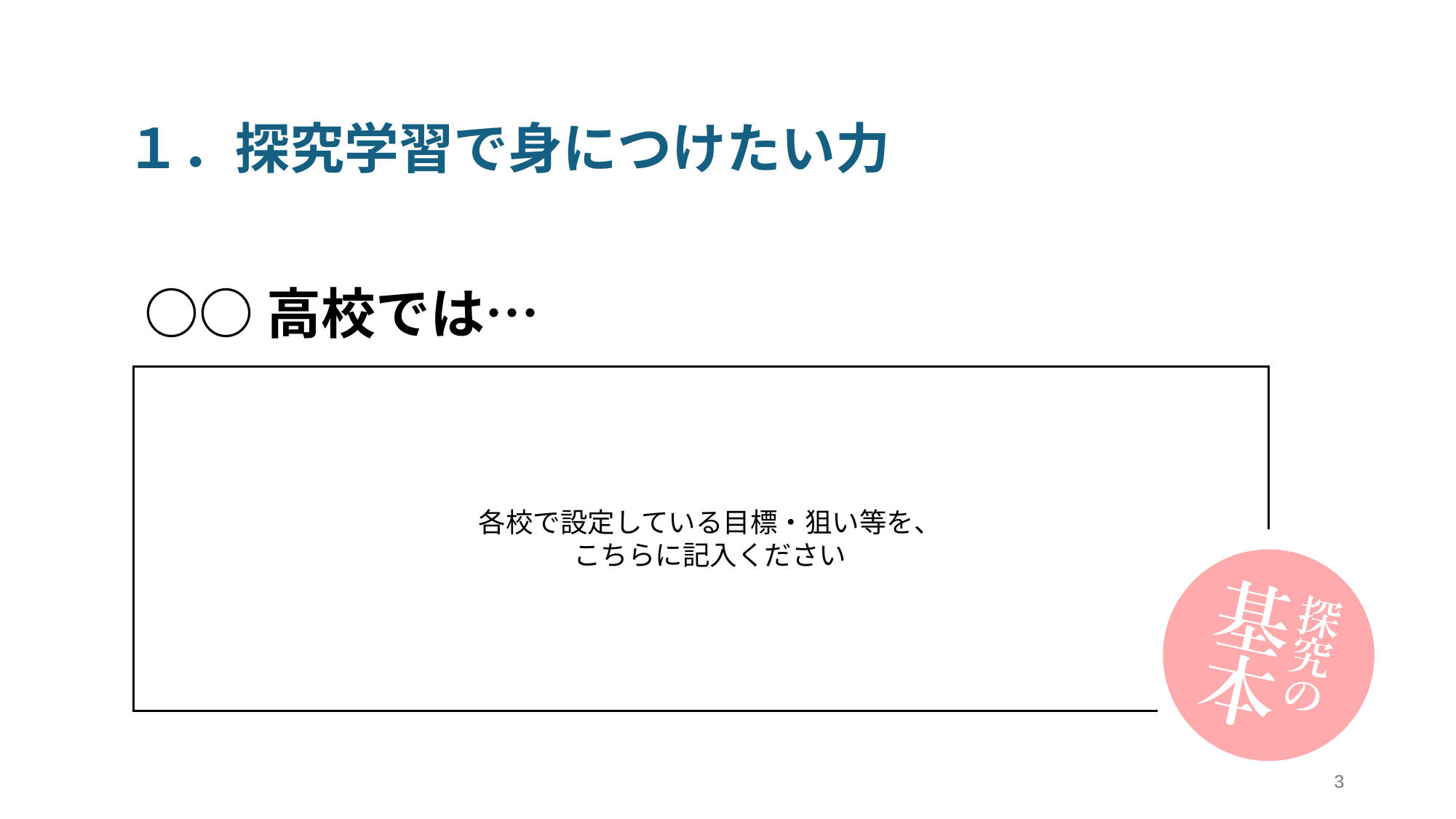

１．探究学習で身につけたい力
○○高校では…

各校で設定している目標・狙い等を、
こちらに記入ください

3